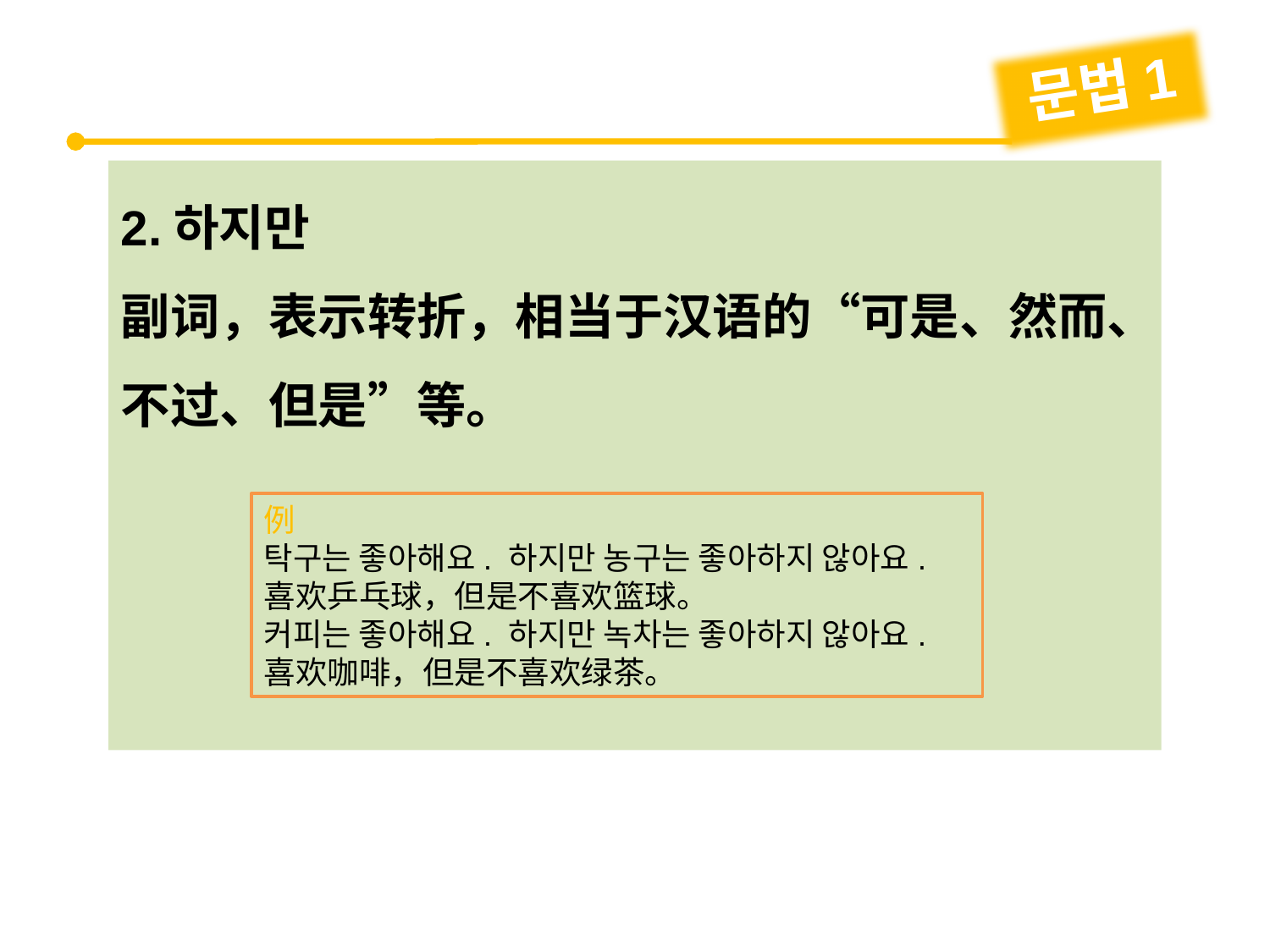

문법1
2.하지만
副词，表示转折，相当于汉语的“可是、然而、不过、但是”等。

例
탁구는 좋아해요. 하지만 농구는 좋아하지 않아요.
喜欢乒乓球，但是不喜欢篮球。
커피는 좋아해요. 하지만 녹차는 좋아하지 않아요.
喜欢咖啡，但是不喜欢绿茶。